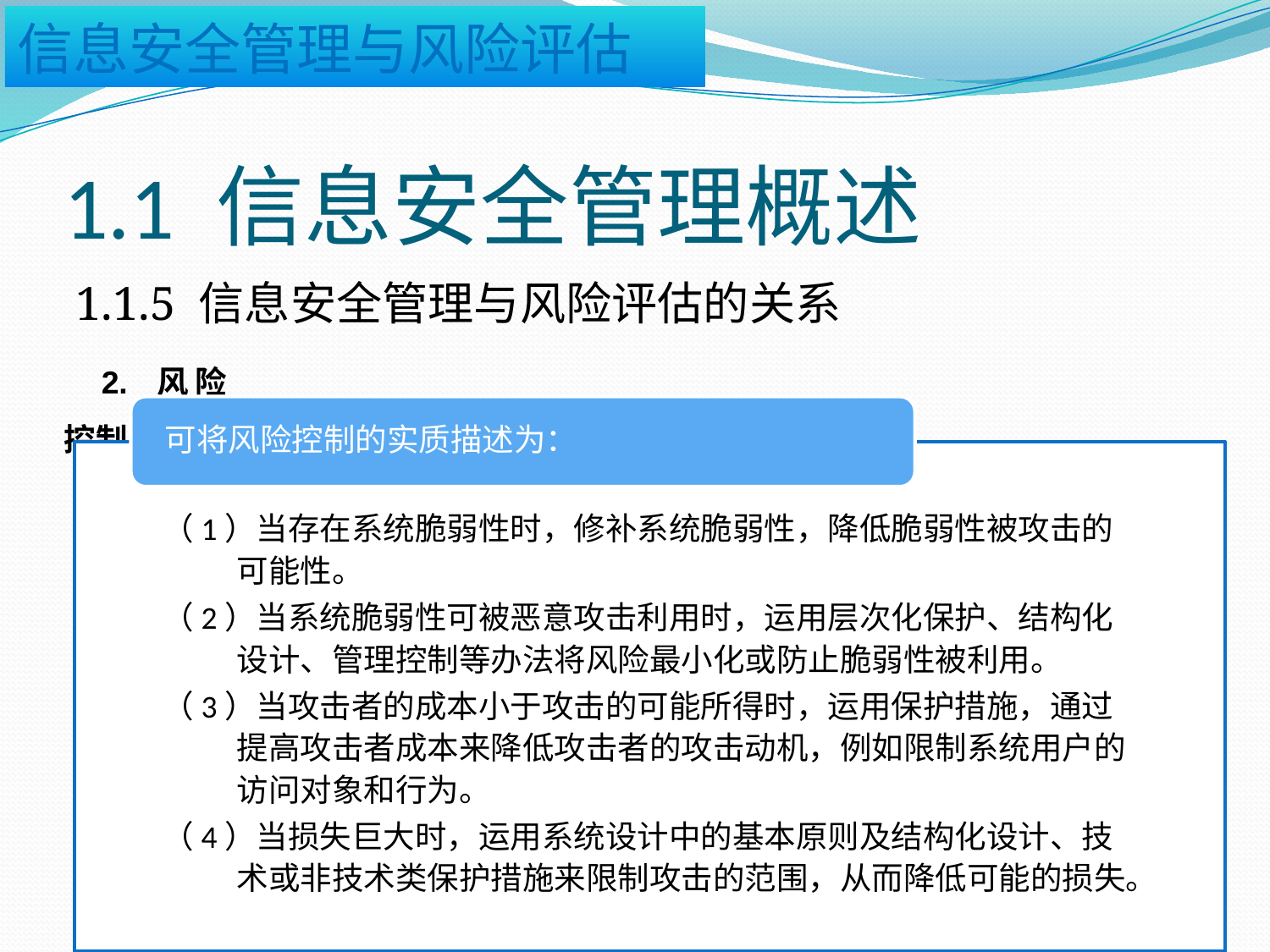

# 1.1 信息安全管理概述
1.1.5 信息安全管理与风险评估的关系
2. 风险控制
可将风险控制的实质描述为：
（1）当存在系统脆弱性时，修补系统脆弱性，降低脆弱性被攻击的可能性。
（2）当系统脆弱性可被恶意攻击利用时，运用层次化保护、结构化设计、管理控制等办法将风险最小化或防止脆弱性被利用。
（3）当攻击者的成本小于攻击的可能所得时，运用保护措施，通过提高攻击者成本来降低攻击者的攻击动机，例如限制系统用户的访问对象和行为。
（4）当损失巨大时，运用系统设计中的基本原则及结构化设计、技术或非技术类保护措施来限制攻击的范围，从而降低可能的损失。